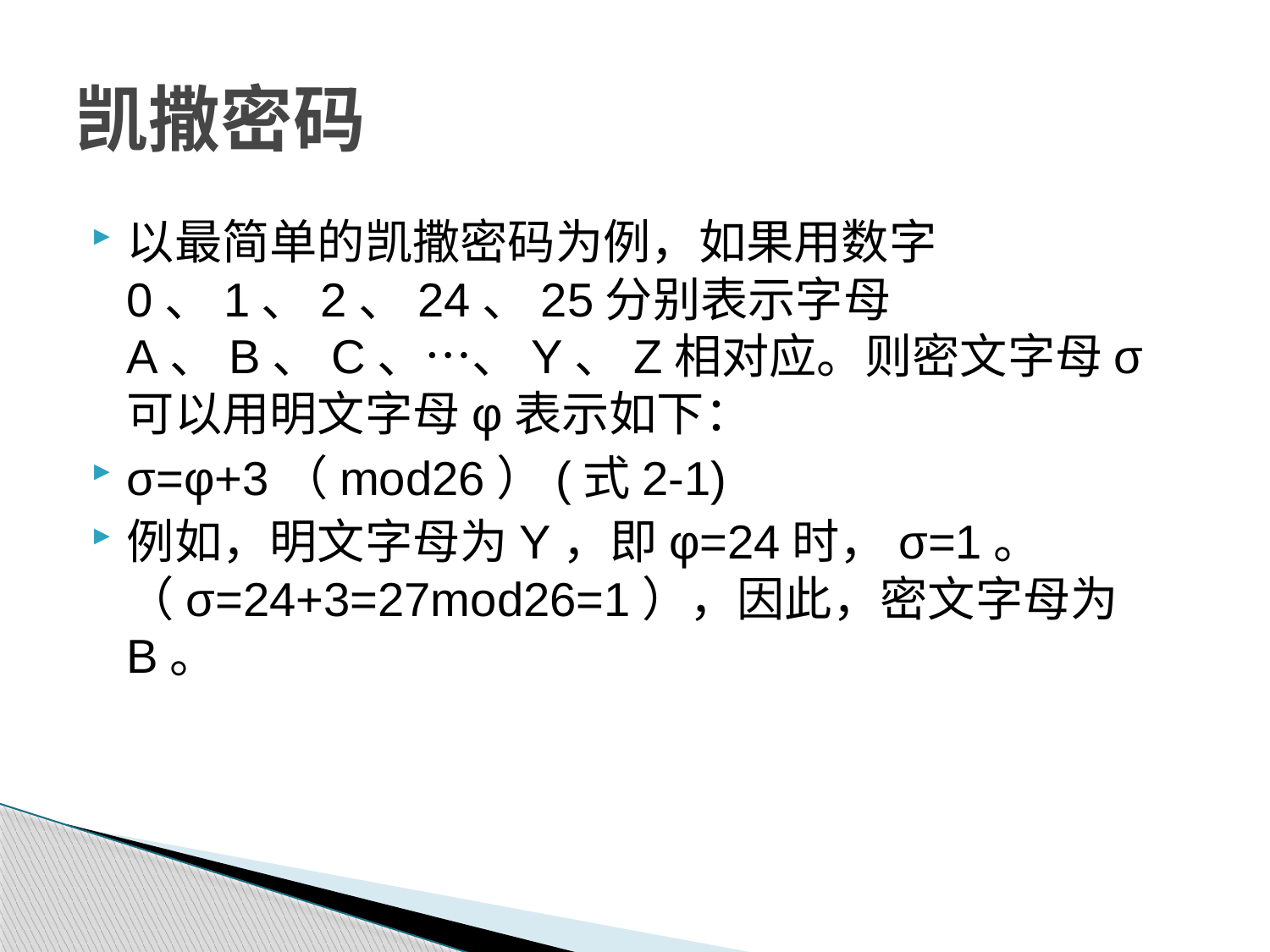

# 凯撒密码
以最简单的凯撒密码为例，如果用数字0、1、2、24、25分别表示字母A、B、C、…、Y、Z相对应。则密文字母σ可以用明文字母φ表示如下：
σ=φ+3（mod26）(式2-1)
例如，明文字母为Y，即φ=24时，σ=1。（σ=24+3=27mod26=1），因此，密文字母为B。